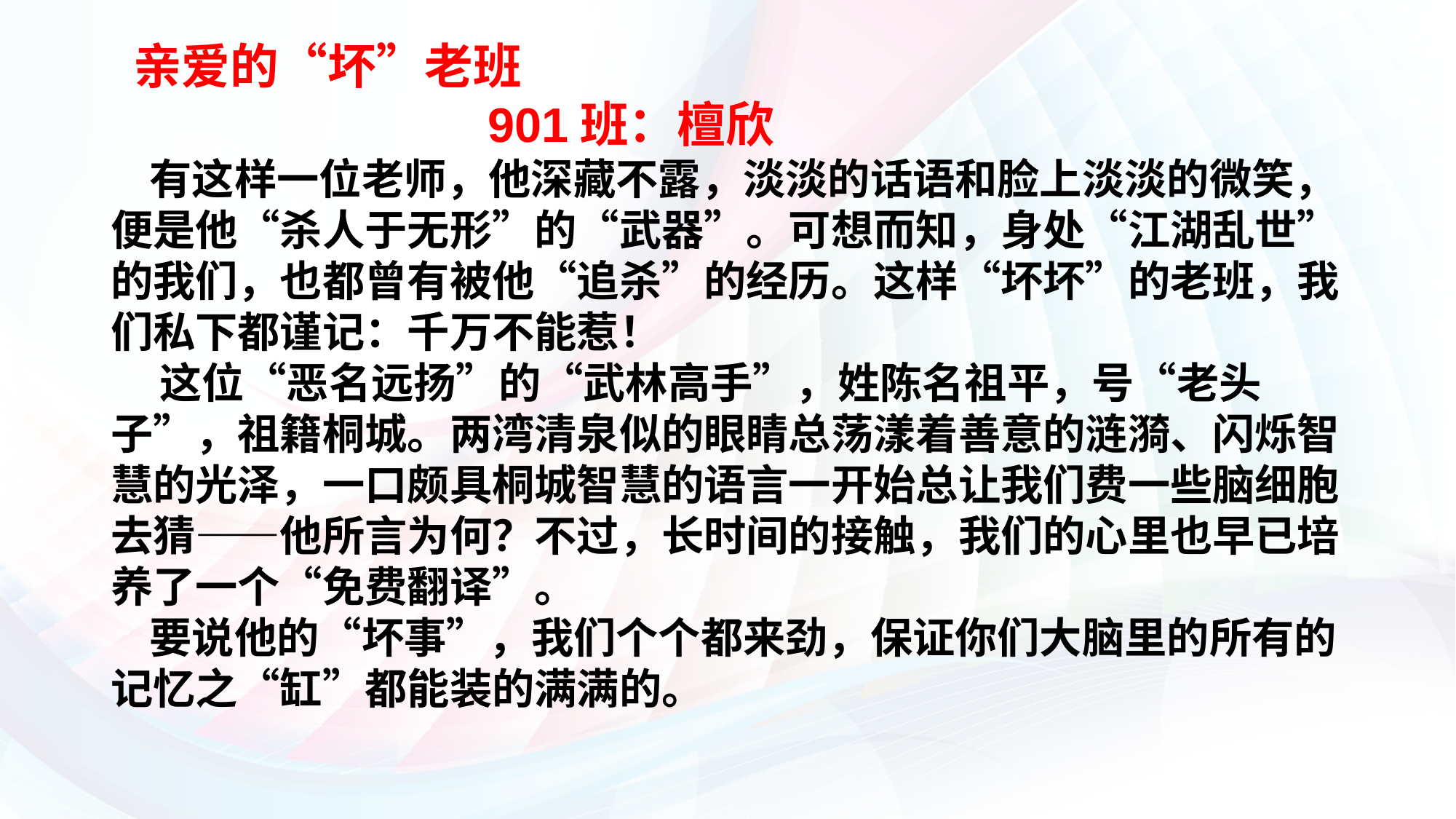

亲爱的“坏”老班
                            901班：檀欣
   有这样一位老师，他深藏不露，淡淡的话语和脸上淡淡的微笑，便是他“杀人于无形”的“武器”。可想而知，身处“江湖乱世”的我们，也都曾有被他“追杀”的经历。这样“坏坏”的老班，我们私下都谨记：千万不能惹！
    这位“恶名远扬”的“武林高手”，姓陈名祖平，号“老头子”，祖籍桐城。两湾清泉似的眼睛总荡漾着善意的涟漪、闪烁智慧的光泽，一口颇具桐城智慧的语言一开始总让我们费一些脑细胞去猜——他所言为何？不过，长时间的接触，我们的心里也早已培养了一个“免费翻译”。
   要说他的“坏事”，我们个个都来劲，保证你们大脑里的所有的记忆之“缸”都能装的满满的。